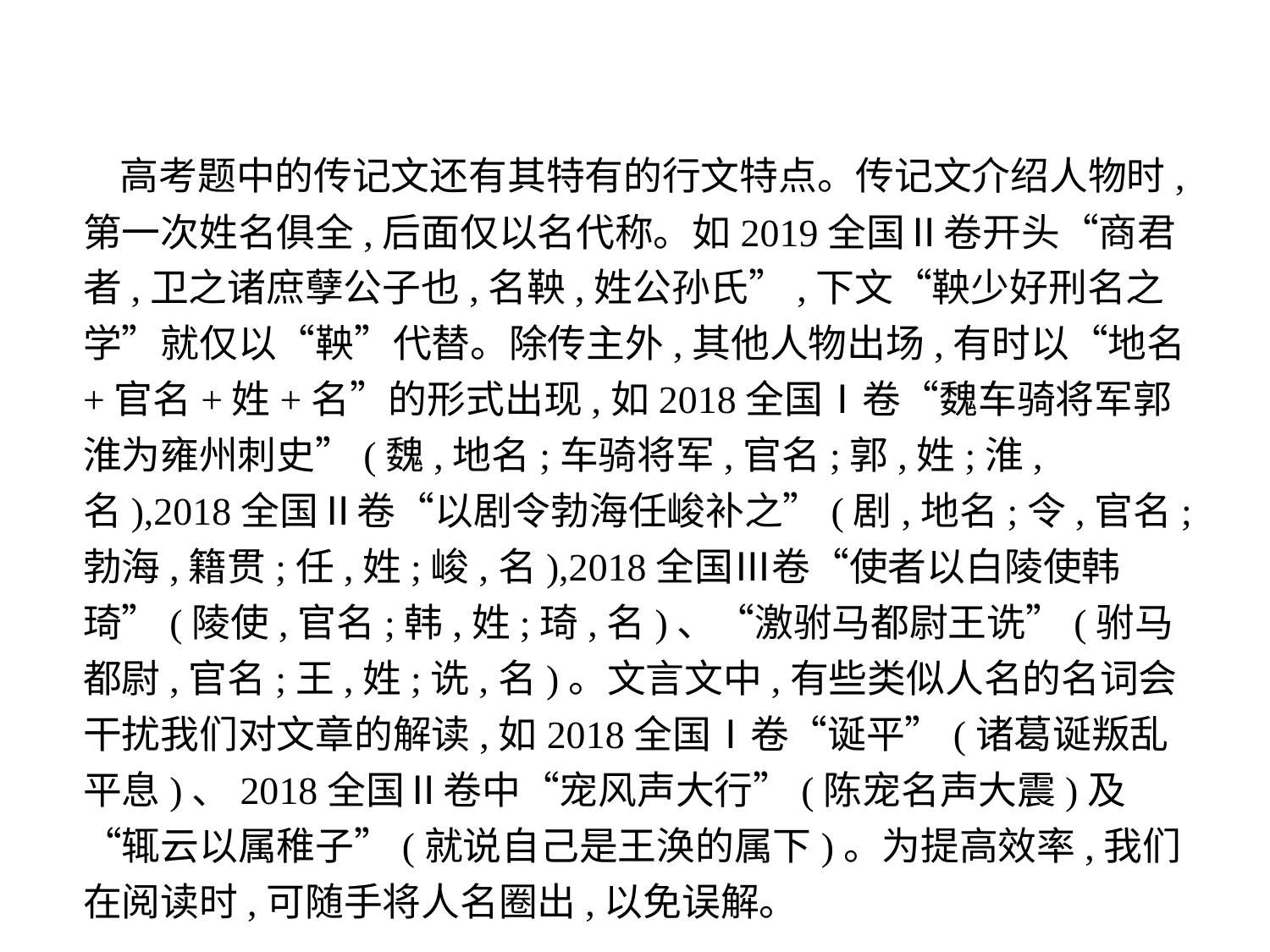

高考题中的传记文还有其特有的行文特点。传记文介绍人物时,第一次姓名俱全,后面仅以名代称。如2019全国Ⅱ卷开头“商君者,卫之诸庶孽公子也,名鞅,姓公孙氏”,下文“鞅少好刑名之学”就仅以“鞅”代替。除传主外,其他人物出场,有时以“地名+官名+姓+名”的形式出现,如2018全国Ⅰ卷“魏车骑将军郭淮为雍州刺史”(魏,地名;车骑将军,官名;郭,姓;淮,名),2018全国Ⅱ卷“以剧令勃海任峻补之”(剧,地名;令,官名;勃海,籍贯;任,姓;峻,名),2018全国Ⅲ卷“使者以白陵使韩琦”(陵使,官名;韩,姓;琦,名)、“激驸马都尉王诜”(驸马都尉,官名;王,姓;诜,名)。文言文中,有些类似人名的名词会干扰我们对文章的解读,如2018全国Ⅰ卷“诞平”(诸葛诞叛乱平息)、2018全国Ⅱ卷中“宠风声大行”(陈宠名声大震)及“辄云以属稚子”(就说自己是王涣的属下)。为提高效率,我们在阅读时,可随手将人名圈出,以免误解。
-6-